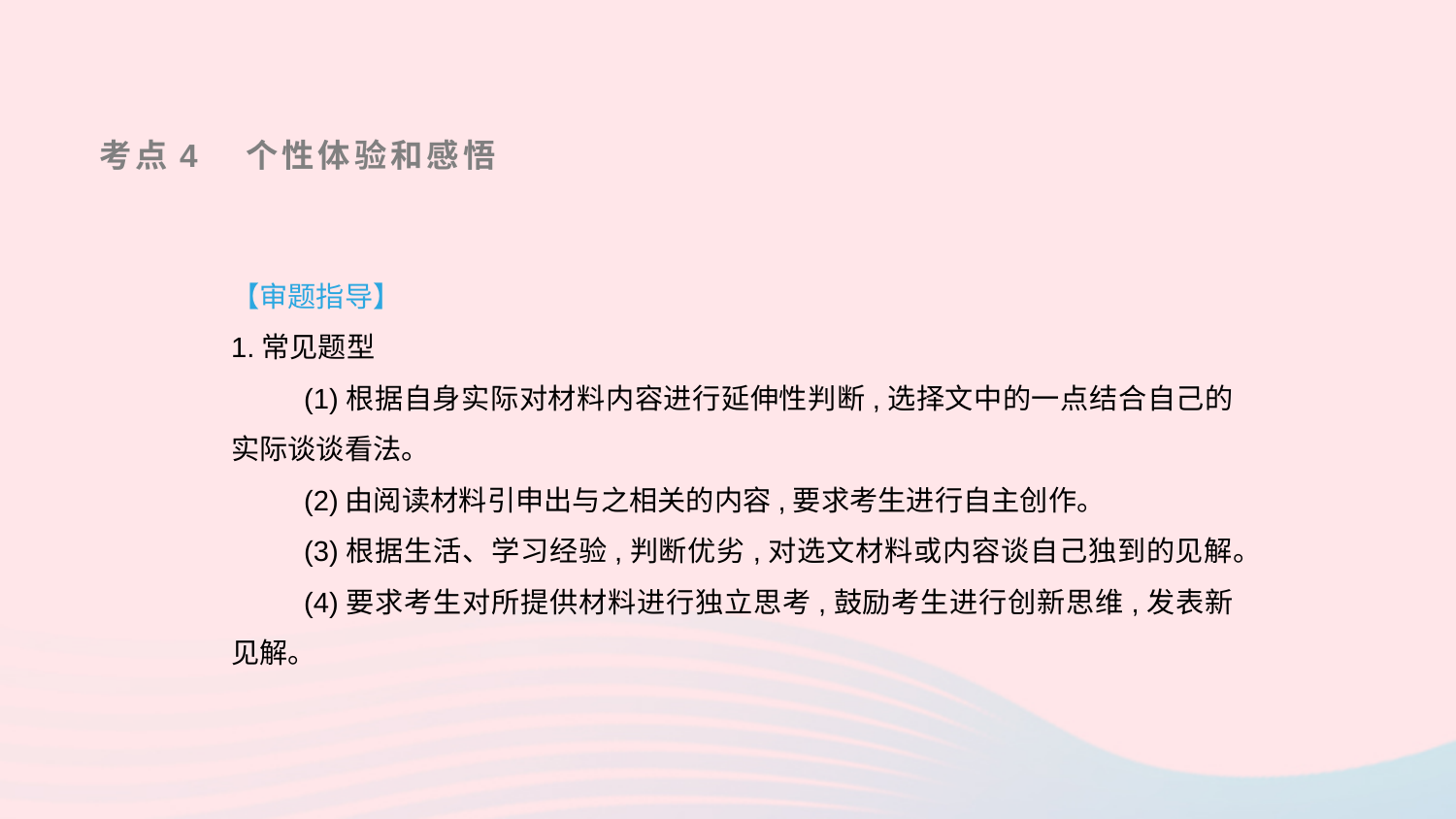

考点4　个性体验和感悟
【审题指导】
1.常见题型
(1)根据自身实际对材料内容进行延伸性判断,选择文中的一点结合自己的实际谈谈看法。
(2)由阅读材料引申出与之相关的内容,要求考生进行自主创作。
(3)根据生活、学习经验,判断优劣,对选文材料或内容谈自己独到的见解。
(4)要求考生对所提供材料进行独立思考,鼓励考生进行创新思维,发表新见解。